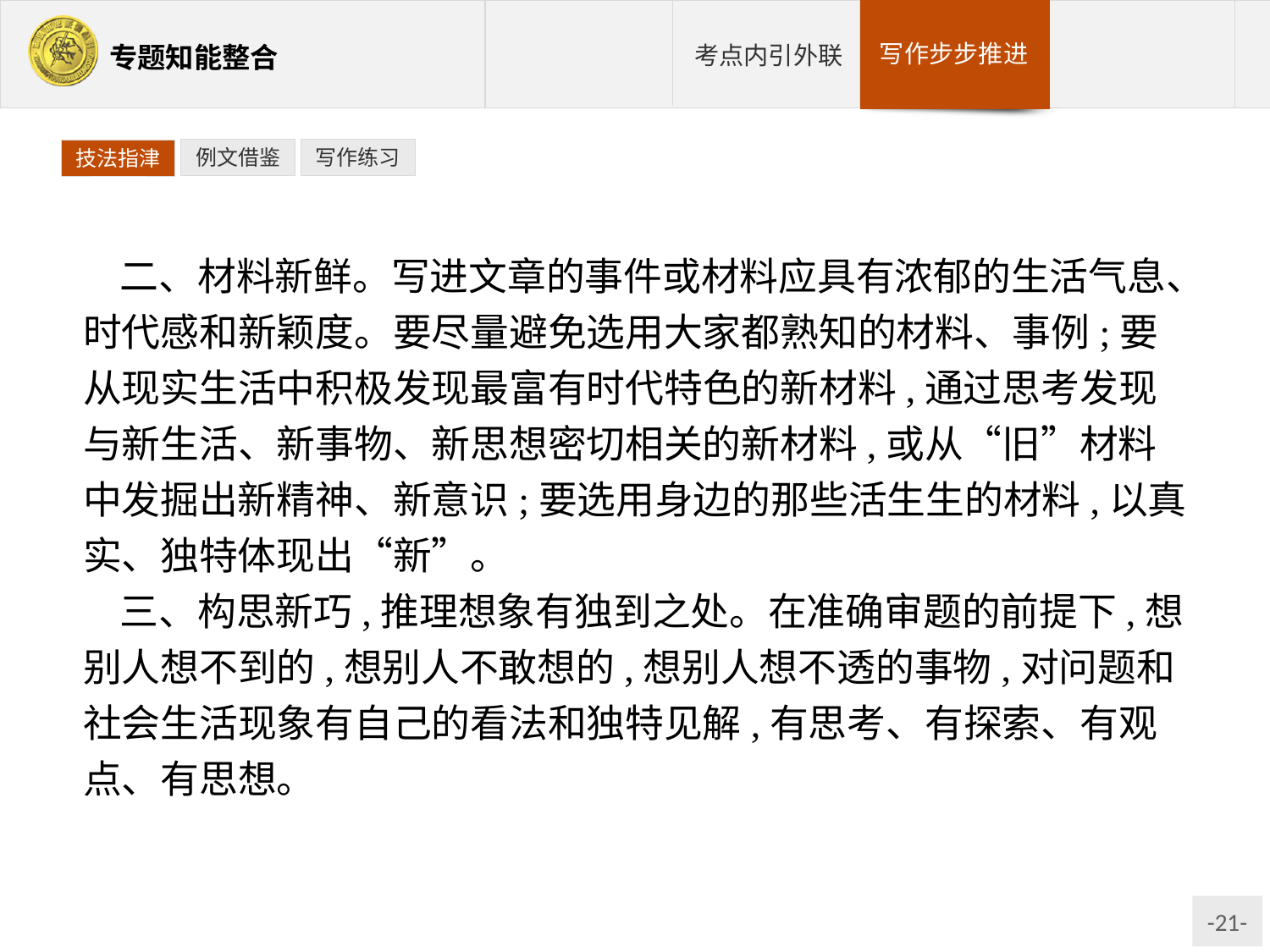

例文借鉴
写作练习
技法指津
二、材料新鲜。写进文章的事件或材料应具有浓郁的生活气息、时代感和新颖度。要尽量避免选用大家都熟知的材料、事例;要从现实生活中积极发现最富有时代特色的新材料,通过思考发现与新生活、新事物、新思想密切相关的新材料,或从“旧”材料中发掘出新精神、新意识;要选用身边的那些活生生的材料,以真实、独特体现出“新”。
三、构思新巧,推理想象有独到之处。在准确审题的前提下,想别人想不到的,想别人不敢想的,想别人想不透的事物,对问题和社会生活现象有自己的看法和独特见解,有思考、有探索、有观点、有思想。